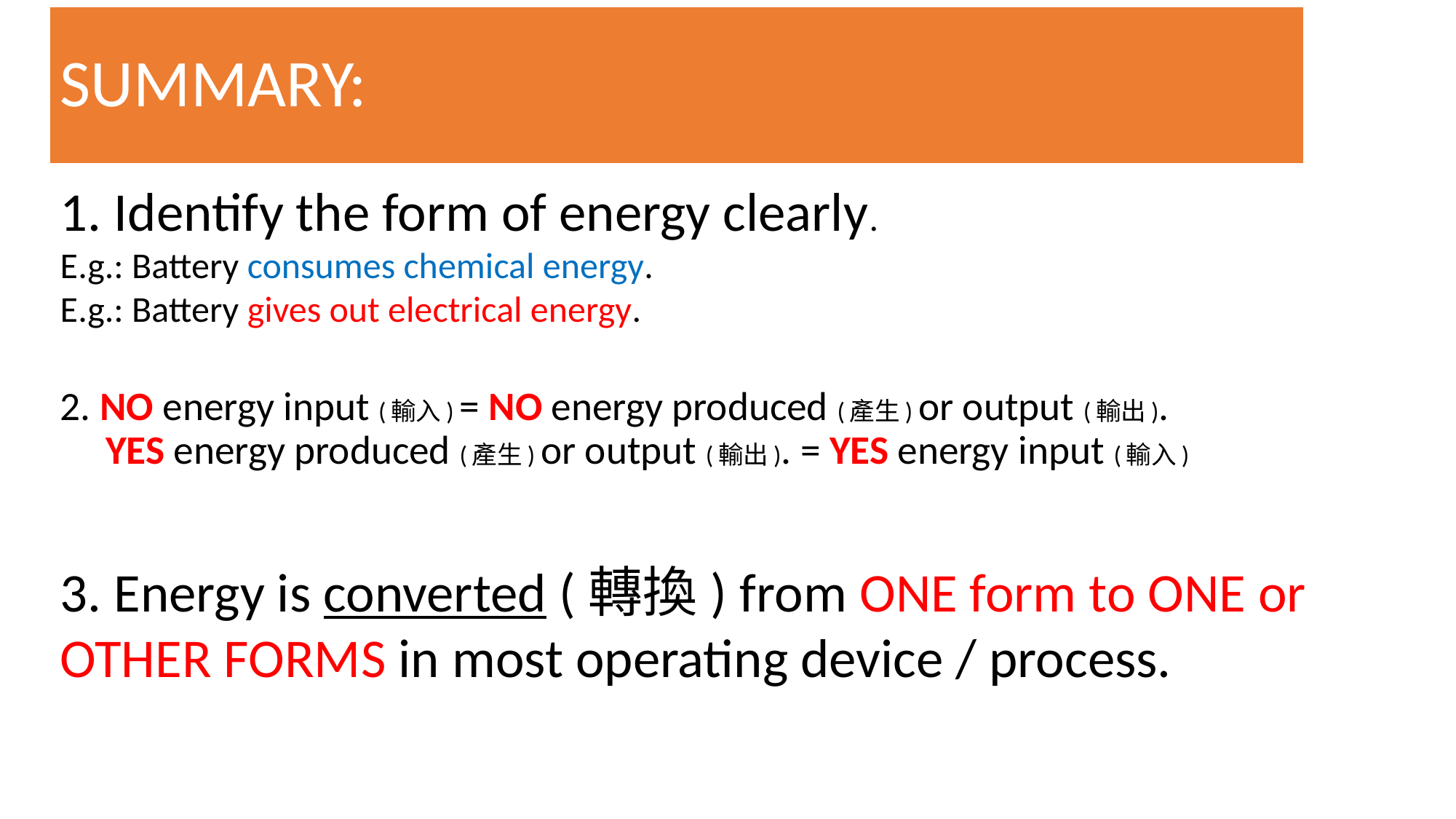

# SUMMARY:
1. Identify the form of energy clearly.
E.g.: Battery consumes chemical energy.
E.g.: Battery gives out electrical energy.
2. NO energy input (輸入) = NO energy produced (產生) or output (輸出).
     YES energy produced (產生) or output (輸出). = YES energy input (輸入)

3. Energy is converted (轉換) from ONE form to ONE or OTHER FORMS in most operating device / process.